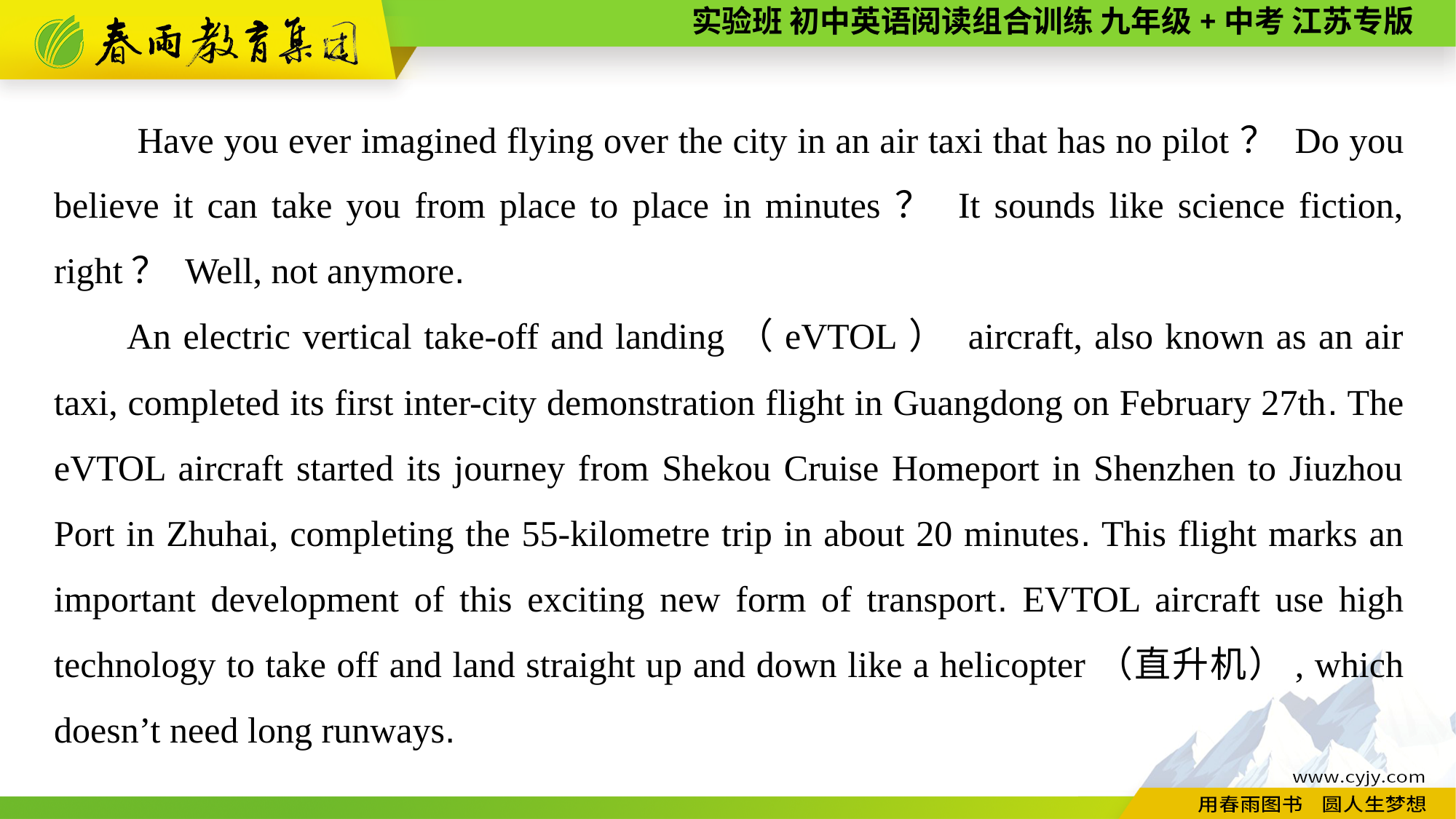

Have you ever imagined flying over the city in an air taxi that has no pilot？ Do you believe it can take you from place to place in minutes？ It sounds like science fiction, right？ Well, not anymore.
An electric vertical take-off and landing（eVTOL） aircraft, also known as an air taxi, completed its first inter-city demonstration flight in Guangdong on February 27th. The eVTOL aircraft started its journey from Shekou Cruise Homeport in Shenzhen to Jiuzhou Port in Zhuhai, completing the 55-kilometre trip in about 20 minutes. This flight marks an important development of this exciting new form of transport. EVTOL aircraft use high technology to take off and land straight up and down like a helicopter（直升机）, which doesn’t need long runways.